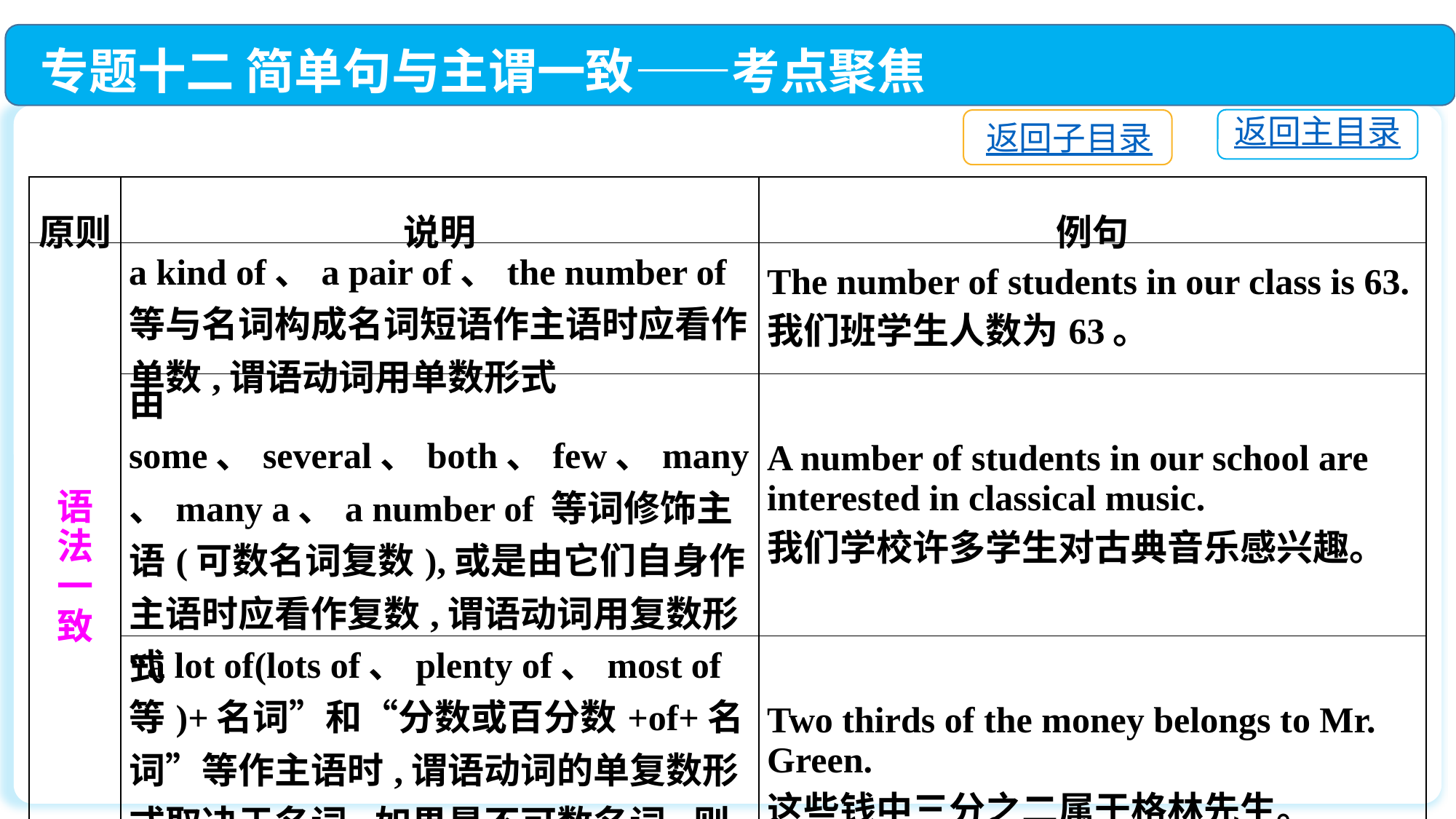

专题十二 简单句与主谓一致——考点聚焦

返回主目录

返回子目录
| 原则 | 说明 | 例句 |
| --- | --- | --- |
| 语 法 一 致 | a kind of、a pair of、the number of等与名词构成名词短语作主语时应看作单数,谓语动词用单数形式 | The number of students in our class is 63. 我们班学生人数为63。 |
|  | 由some、several、both、few、many、many a、a number of 等词修饰主语(可数名词复数),或是由它们自身作主语时应看作复数,谓语动词用复数形式 | A number of students in our school are interested in classical music. 我们学校许多学生对古典音乐感兴趣。 |
|  | “a lot of(lots of、plenty of、most of等)+名词”和“分数或百分数+of+名词”等作主语时,谓语动词的单复数形式取决于名词,如果是不可数名词,则谓语动词用单数形式;如果是可数名词复数,则谓语动词用复数形式 | Two thirds of the money belongs to Mr. Green. 这些钱中三分之二属于格林先生。 |